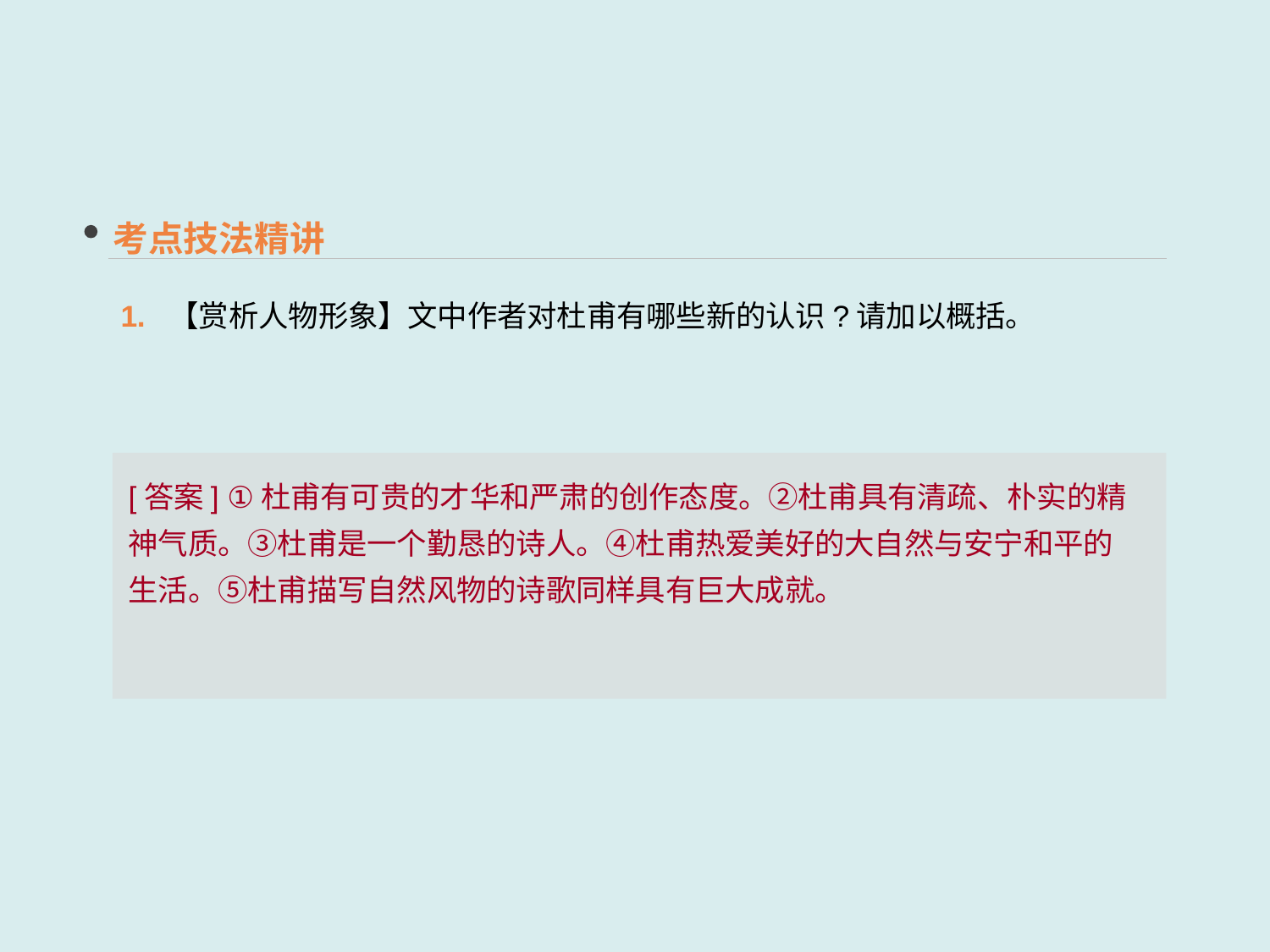

考点技法精讲

1.  【赏析人物形象】文中作者对杜甫有哪些新的认识?请加以概括。

[答案] ①杜甫有可贵的才华和严肃的创作态度。②杜甫具有清疏、朴实的精神气质。③杜甫是一个勤恳的诗人。④杜甫热爱美好的大自然与安宁和平的生活。⑤杜甫描写自然风物的诗歌同样具有巨大成就。